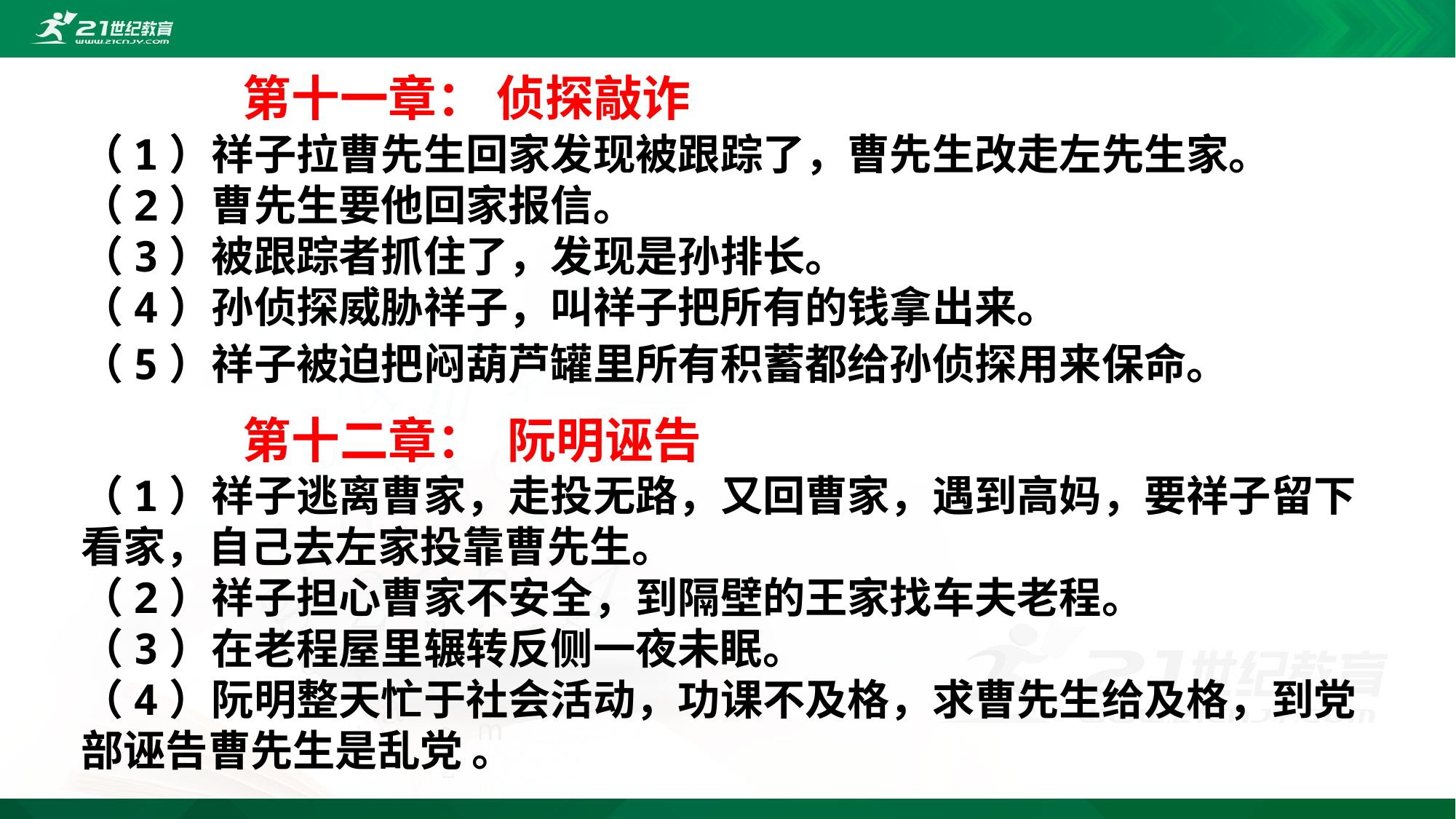

第十一章： 侦探敲诈
（1）祥子拉曹先生回家发现被跟踪了，曹先生改走左先生家。
（2）曹先生要他回家报信。
（3）被跟踪者抓住了，发现是孙排长。
（4）孙侦探威胁祥子，叫祥子把所有的钱拿出来。
（5）祥子被迫把闷葫芦罐里所有积蓄都给孙侦探用来保命。
            第十二章：  阮明诬告
（1）祥子逃离曹家，走投无路，又回曹家，遇到高妈，要祥子留下看家，自己去左家投靠曹先生。
（2）祥子担心曹家不安全，到隔壁的王家找车夫老程。
（3）在老程屋里辗转反侧一夜未眠。
（4）阮明整天忙于社会活动，功课不及格，求曹先生给及格，到党部诬告曹先生是乱党 。